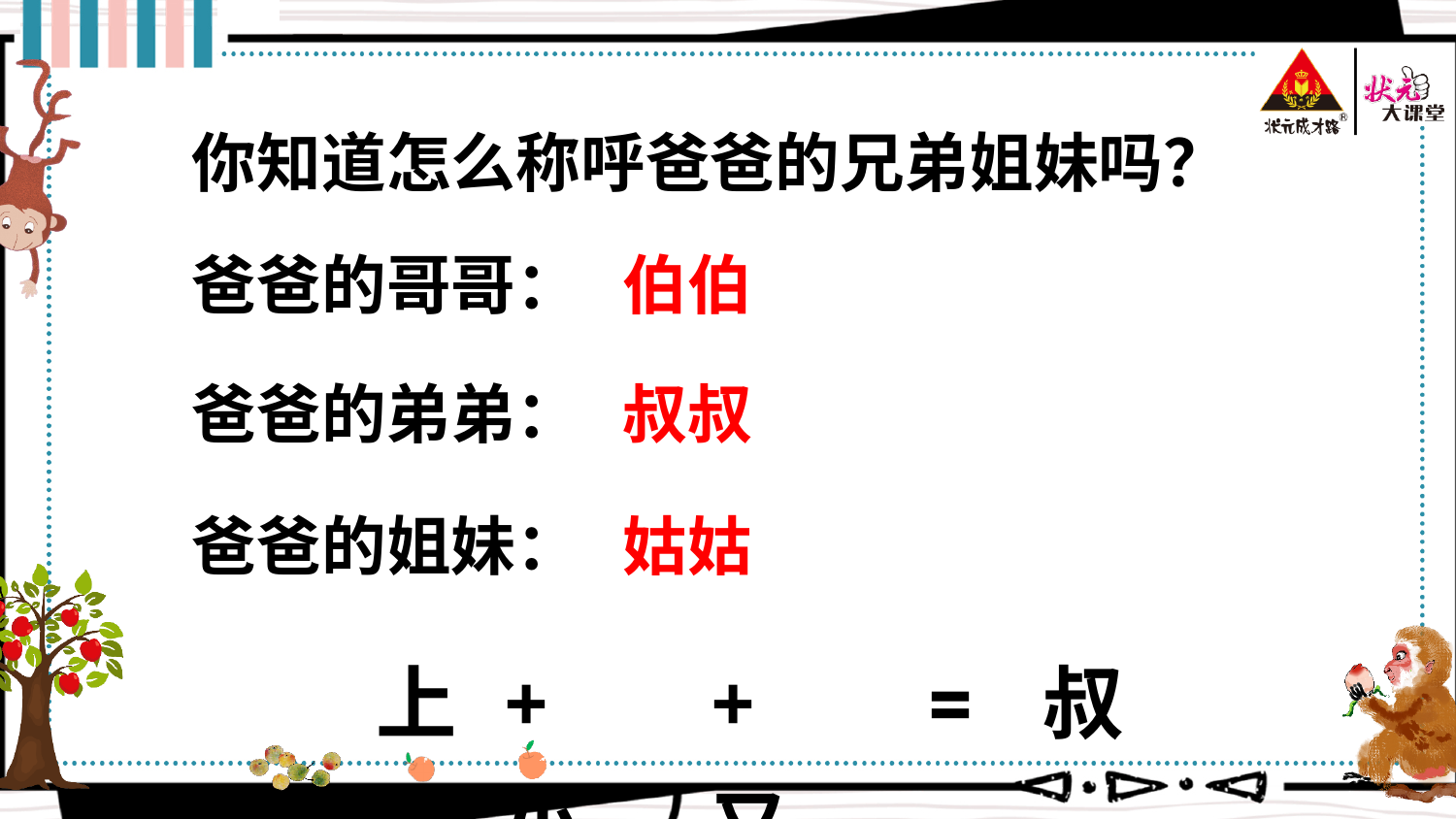

你知道怎么称呼爸爸的兄弟姐妹吗？
爸爸的哥哥：
伯伯
爸爸的弟弟：
叔叔
爸爸的姐妹：
姑姑
上
+ 小
+ 又
= 叔